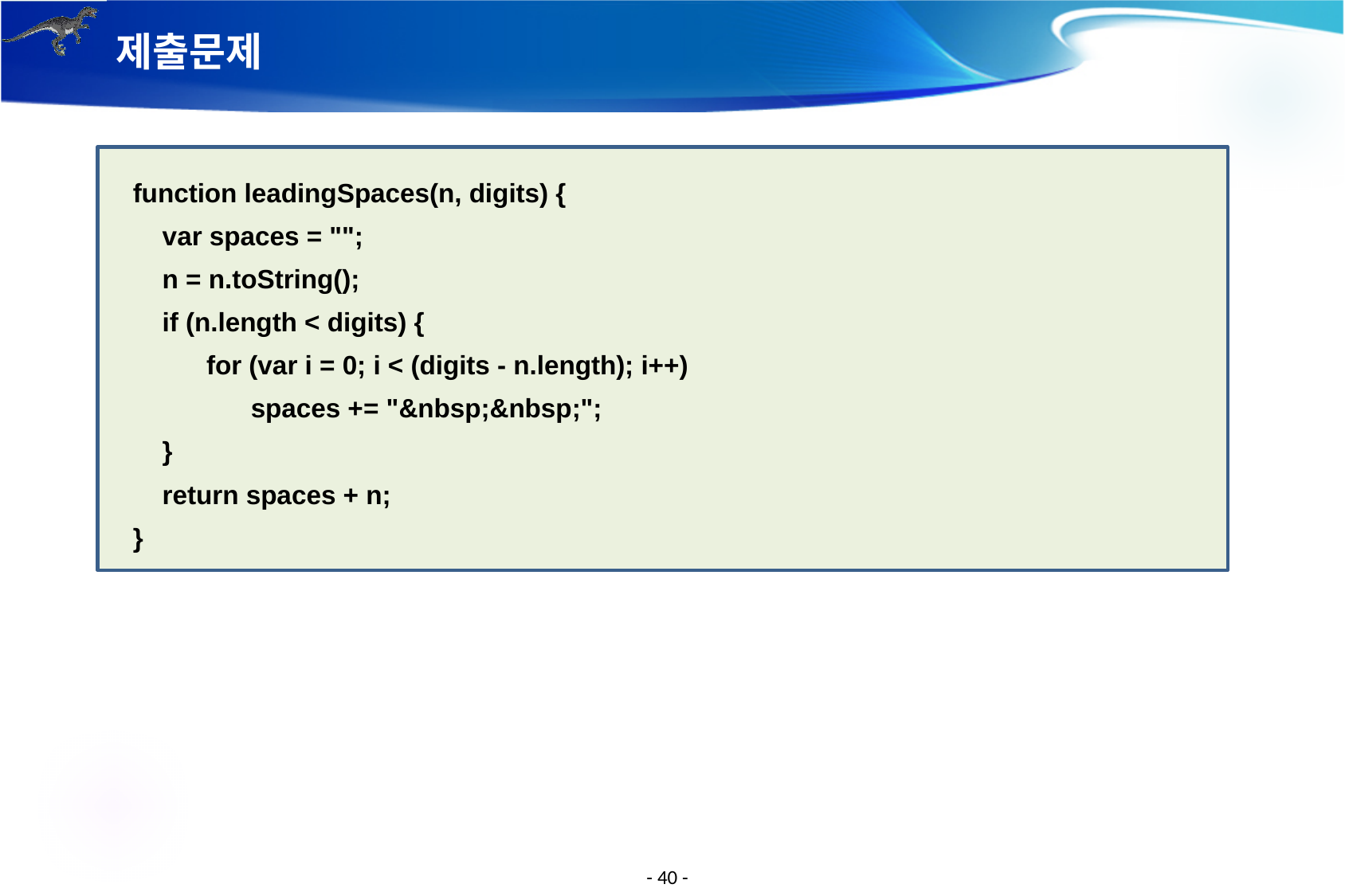

# 제출문제
function leadingSpaces(n, digits) {
    var spaces = "";
    n = n.toString();
    if (n.length < digits) {
          for (var i = 0; i < (digits - n.length); i++)
                spaces += "&nbsp;&nbsp;";
    }
    return spaces + n;
}